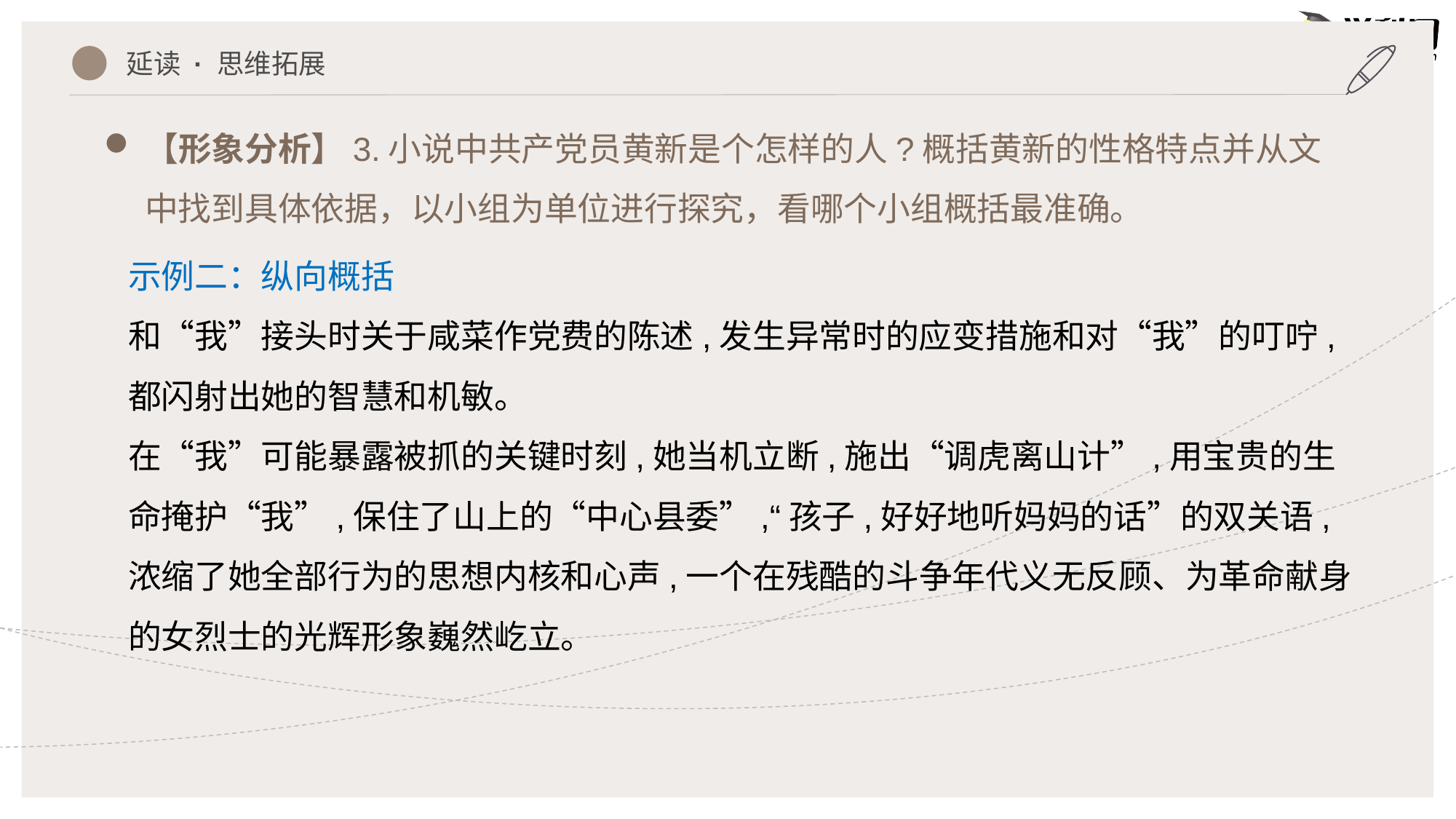

延读 · 思维拓展

【形象分析】3.小说中共产党员黄新是个怎样的人?概括黄新的性格特点并从文中找到具体依据，以小组为单位进行探究，看哪个小组概括最准确。
示例二：纵向概括
和“我”接头时关于咸菜作党费的陈述,发生异常时的应变措施和对“我”的叮咛,都闪射出她的智慧和机敏。
在“我”可能暴露被抓的关键时刻,她当机立断,施出“调虎离山计”,用宝贵的生命掩护“我”,保住了山上的“中心县委”,“孩子,好好地听妈妈的话”的双关语,浓缩了她全部行为的思想内核和心声,一个在残酷的斗争年代义无反顾、为革命献身的女烈士的光辉形象巍然屹立。